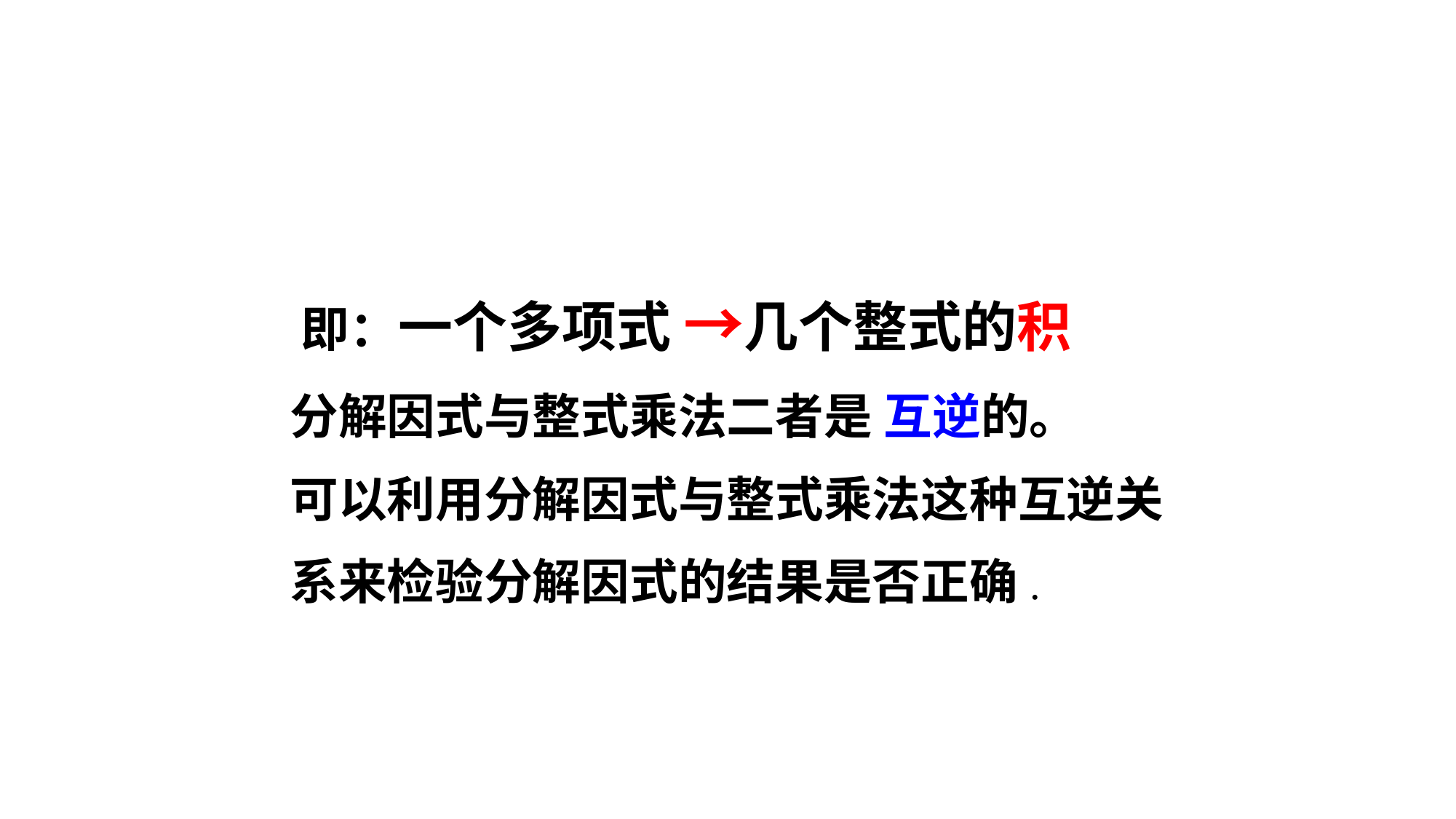

即：一个多项式 →几个整式的积
分解因式与整式乘法二者是 互逆的。
可以利用分解因式与整式乘法这种互逆关
系来检验分解因式的结果是否正确.